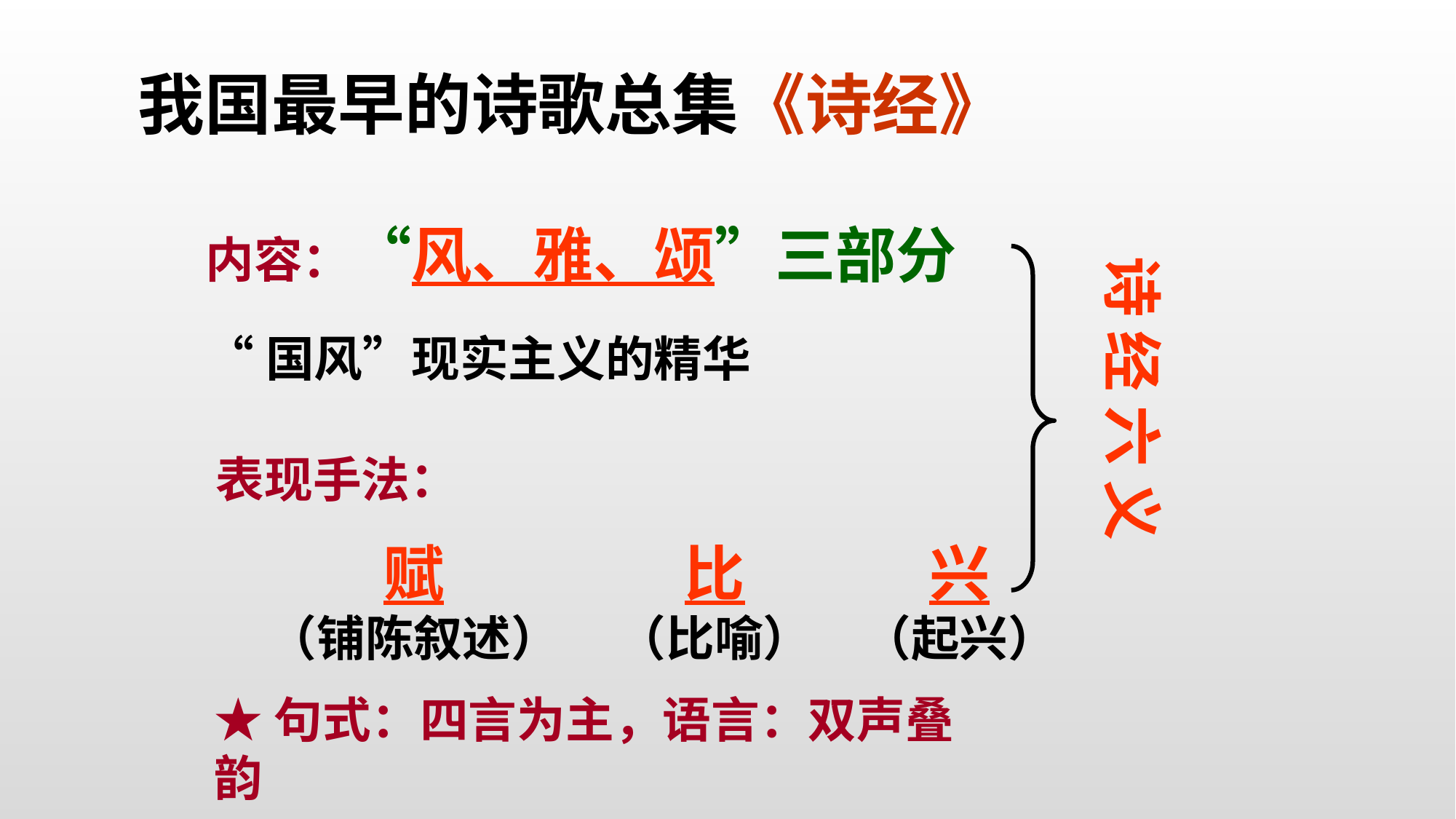

我国最早的诗歌总集《诗经》
内容：“风、雅、颂”三部分
诗 经 六 义

“国风”现实主义的精华
表现手法：
赋
（铺陈叙述）
比
（比喻）
兴
（起兴）
★句式：四言为主，语言：双声叠韵